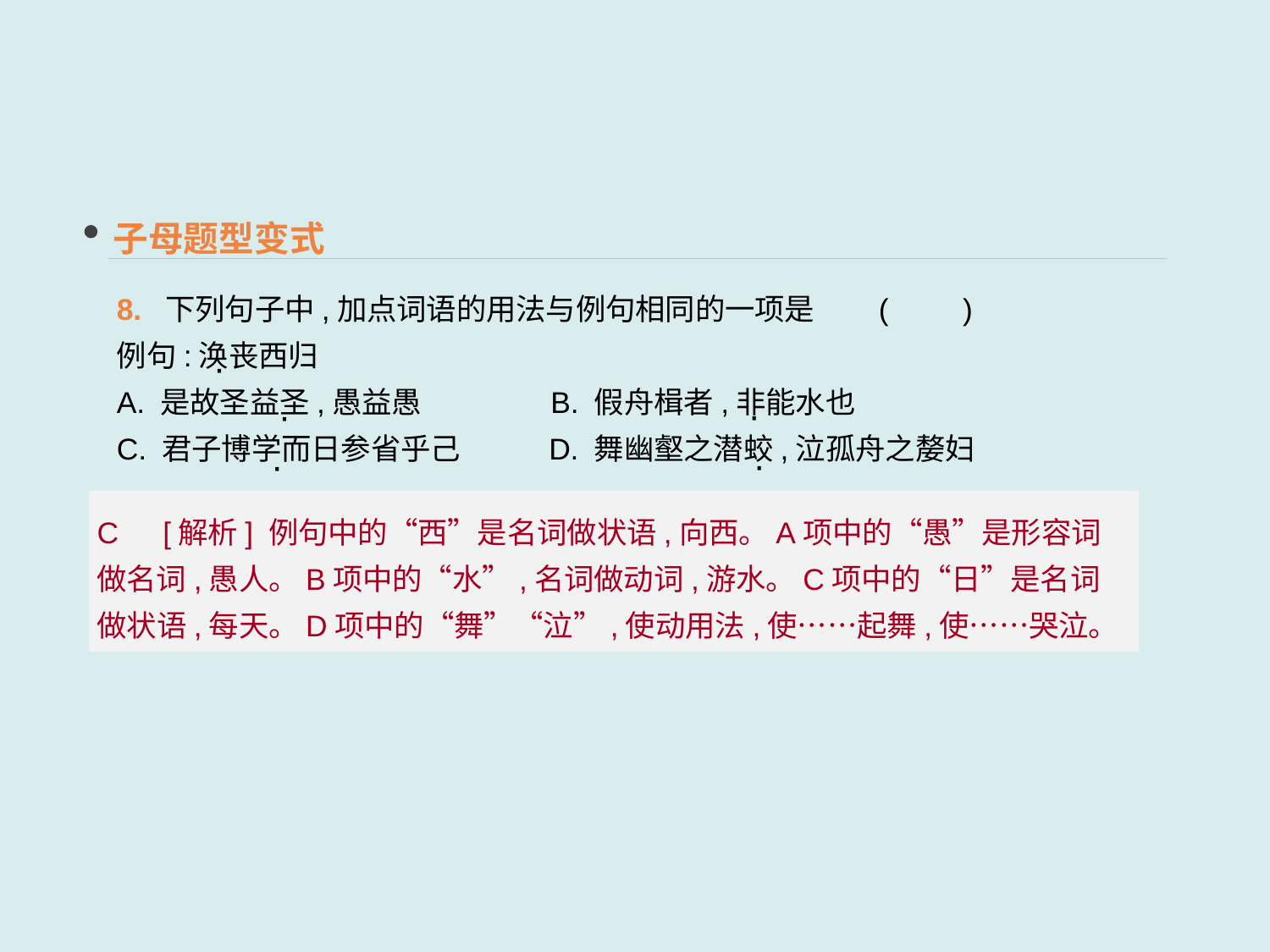

子母题型变式

8.  下列句子中,加点词语的用法与例句相同的一项是	(　　)
例句:涣丧西归
A. 是故圣益圣,愚益愚                  B. 假舟楫者,非能水也
C. 君子博学而日参省乎己            D. 舞幽壑之潜蛟,泣孤舟之嫠妇

  ·
  ·
  ·
   ·
  ·

C　[解析] 例句中的“西”是名词做状语,向西。A项中的“愚”是形容词做名词,愚人。B项中的“水”,名词做动词,游水。C项中的“日”是名词做状语,每天。D项中的“舞”“泣”,使动用法,使……起舞,使……哭泣。